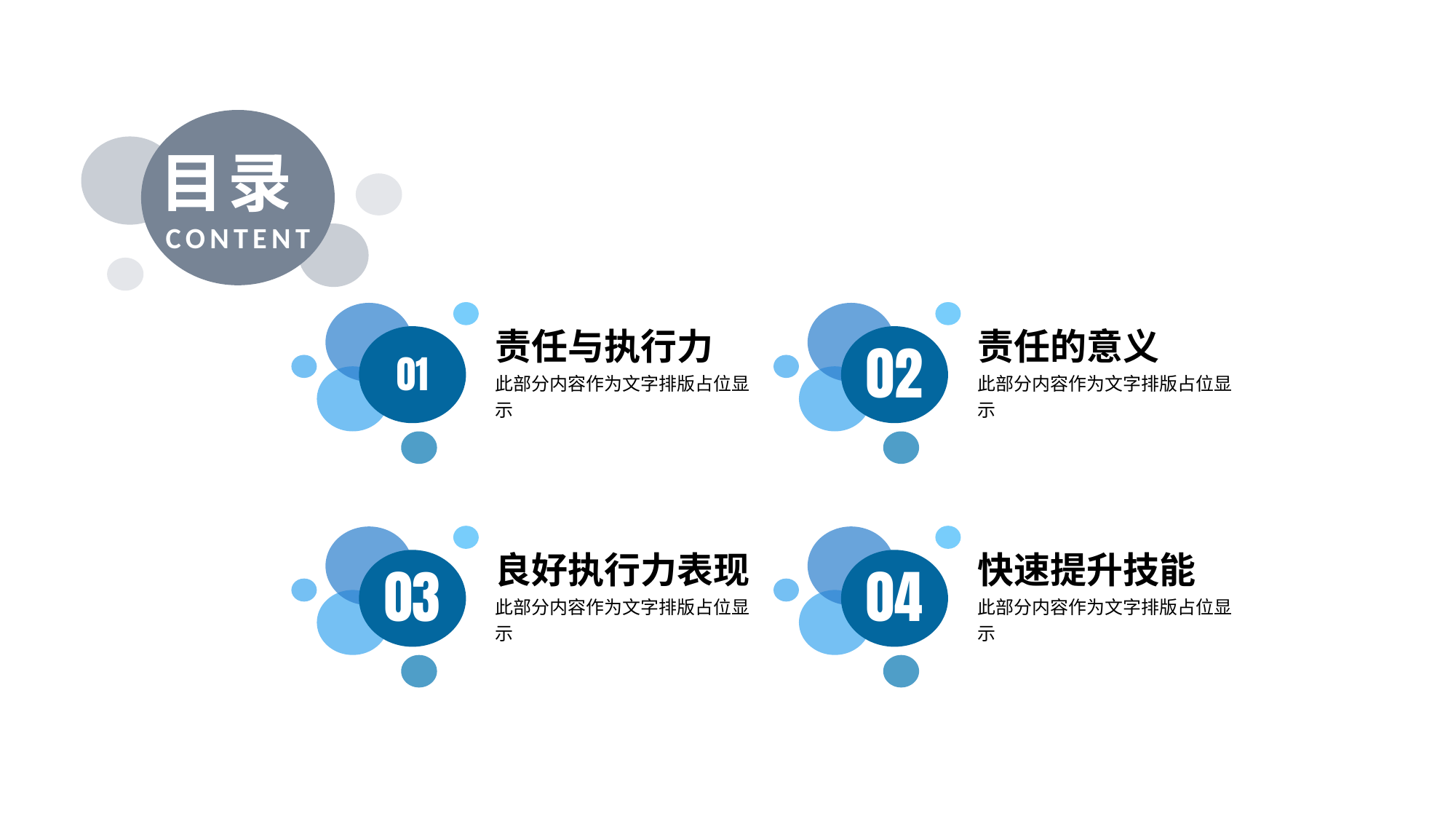

目录
CONTENT

01

02

责任与执行力
此部分内容作为文字排版占位显示
责任的意义
此部分内容作为文字排版占位显示

03

04

良好执行力表现
此部分内容作为文字排版占位显示
快速提升技能
此部分内容作为文字排版占位显示